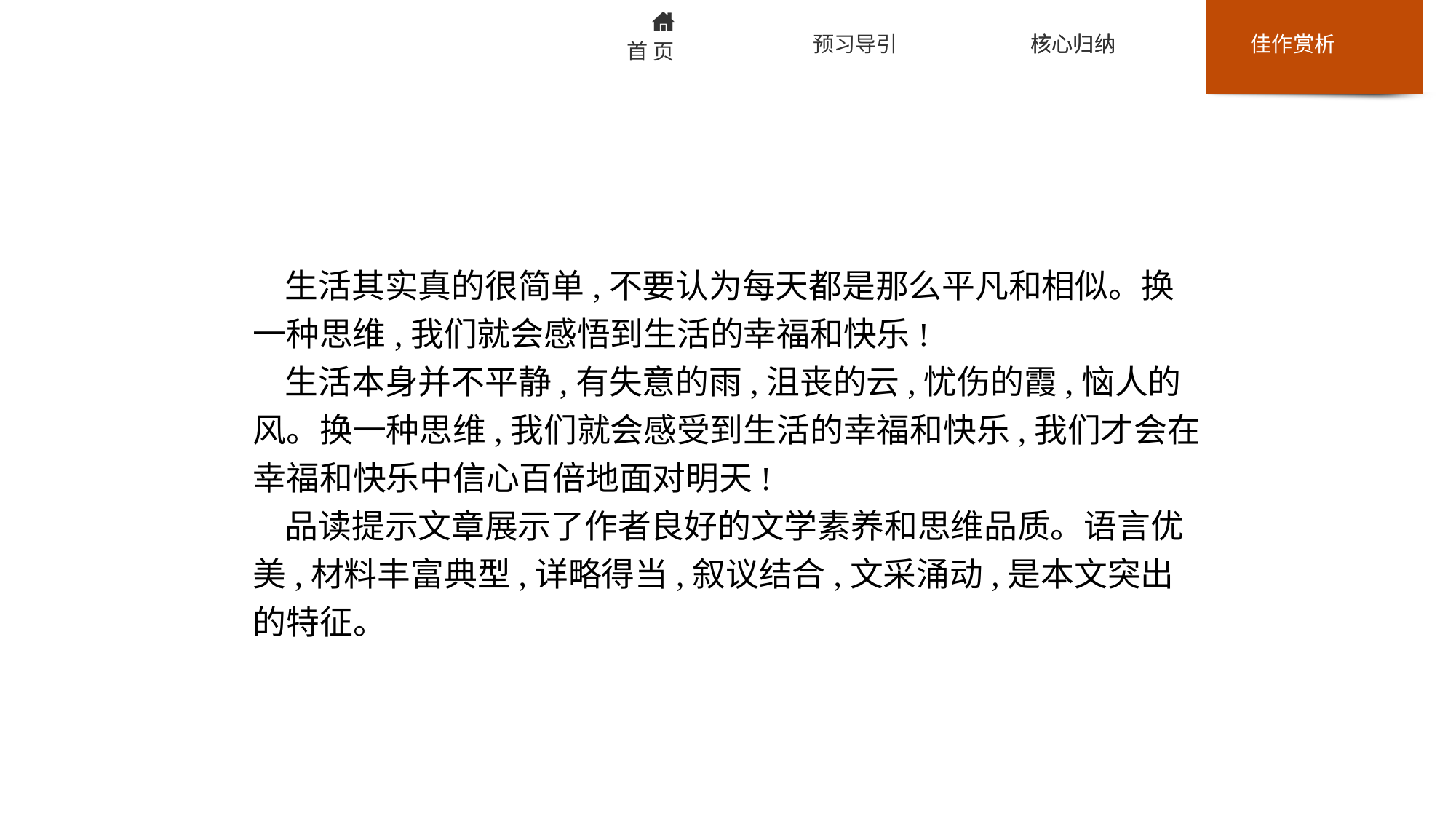

生活其实真的很简单,不要认为每天都是那么平凡和相似。换一种思维,我们就会感悟到生活的幸福和快乐!
生活本身并不平静,有失意的雨,沮丧的云,忧伤的霞,恼人的风。换一种思维,我们就会感受到生活的幸福和快乐,我们才会在幸福和快乐中信心百倍地面对明天!
品读提示文章展示了作者良好的文学素养和思维品质。语言优美,材料丰富典型,详略得当,叙议结合,文采涌动,是本文突出的特征。